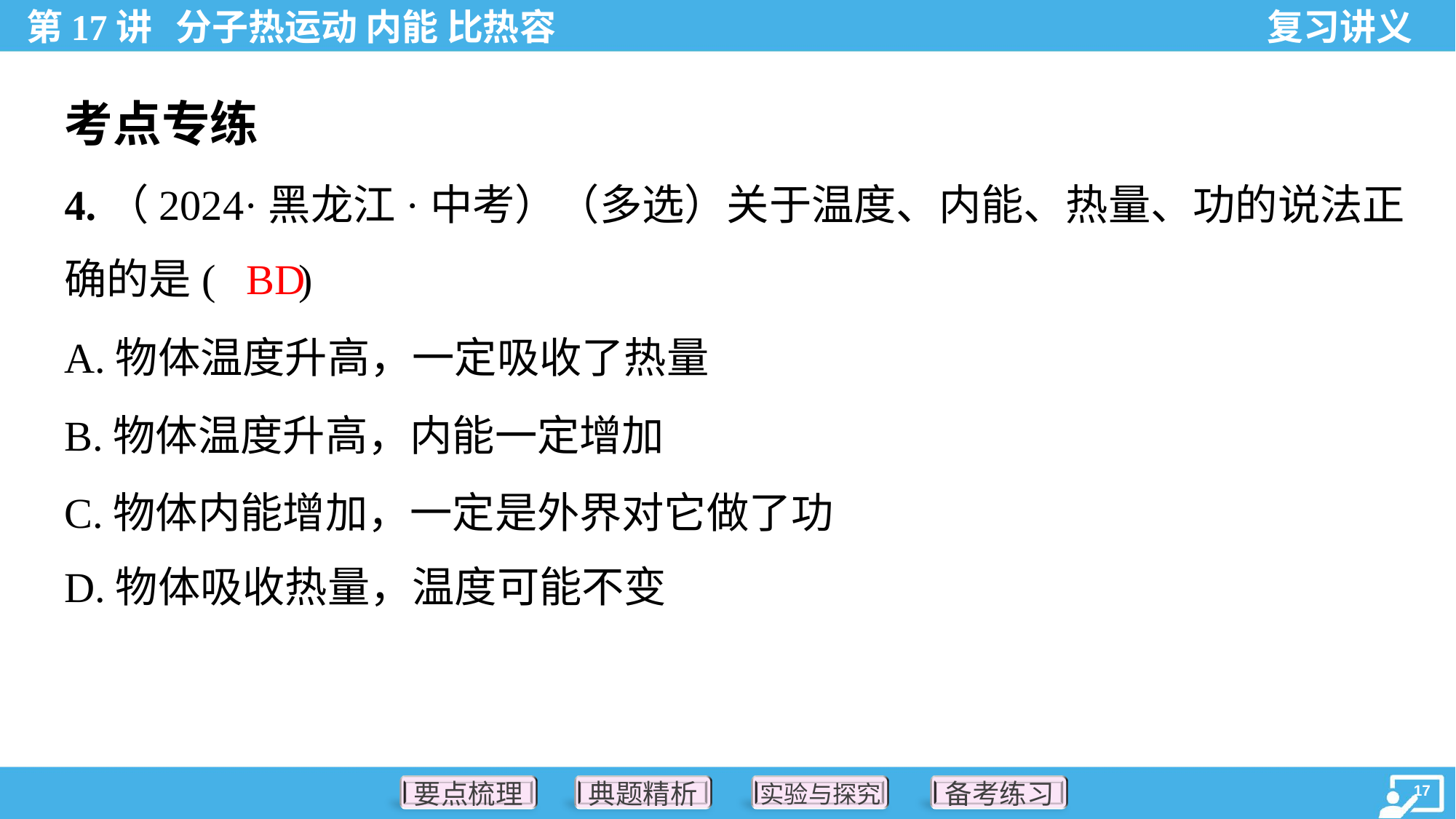

考点专练
4.（2024·黑龙江·中考）（多选）关于温度、内能、热量、功的说法正
确的是(       )
BD
A.物体温度升高，一定吸收了热量
B.物体温度升高，内能一定增加
C.物体内能增加，一定是外界对它做了功
D.物体吸收热量，温度可能不变